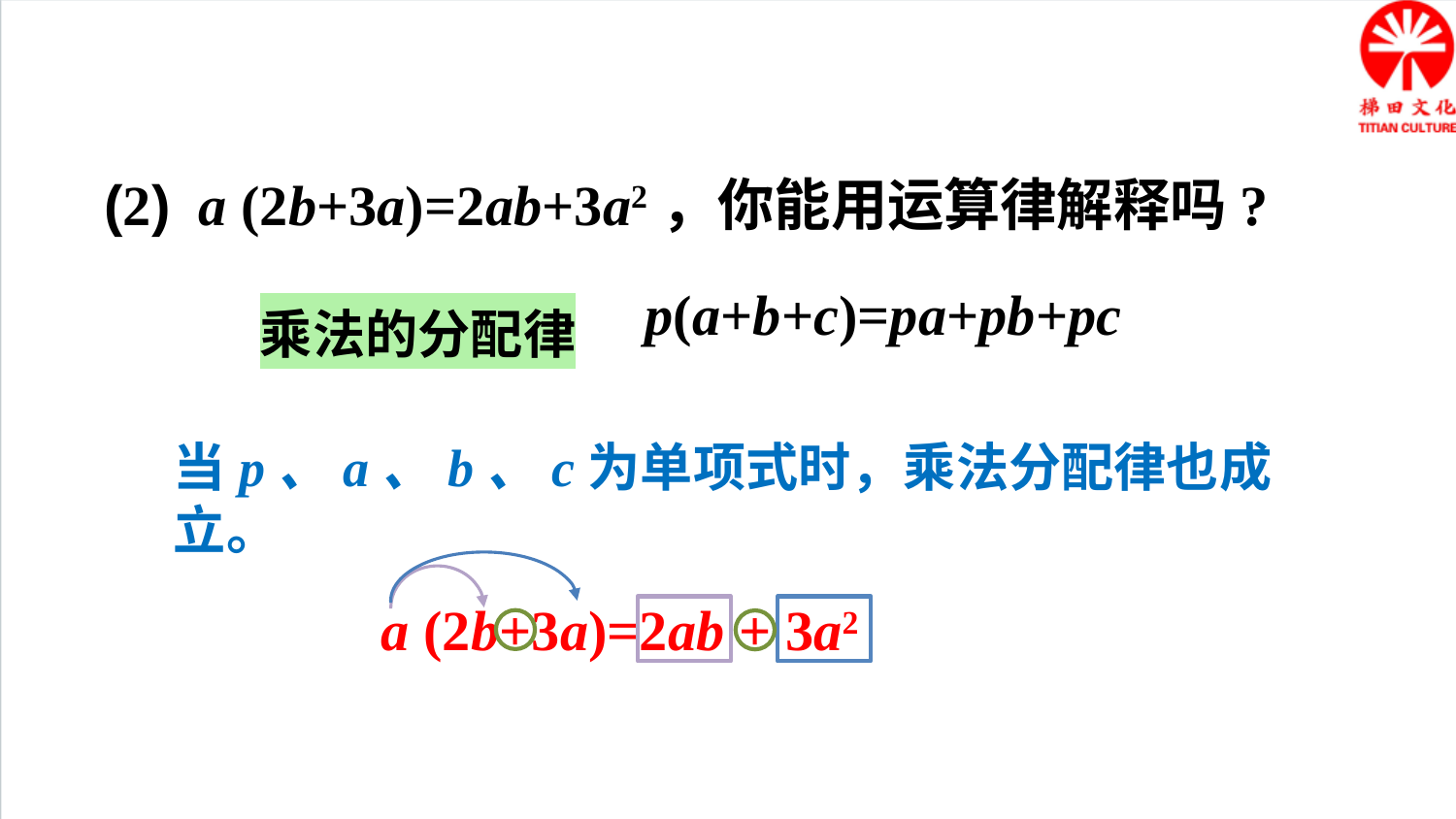

(2)  a (2b+3a)=2ab+3a2，你能用运算律解释吗?
p(a+b+c)=pa+pb+pc
乘法的分配律
当p、a、b、c为单项式时，乘法分配律也成立。

a (2b+3a)=2ab + 3a2